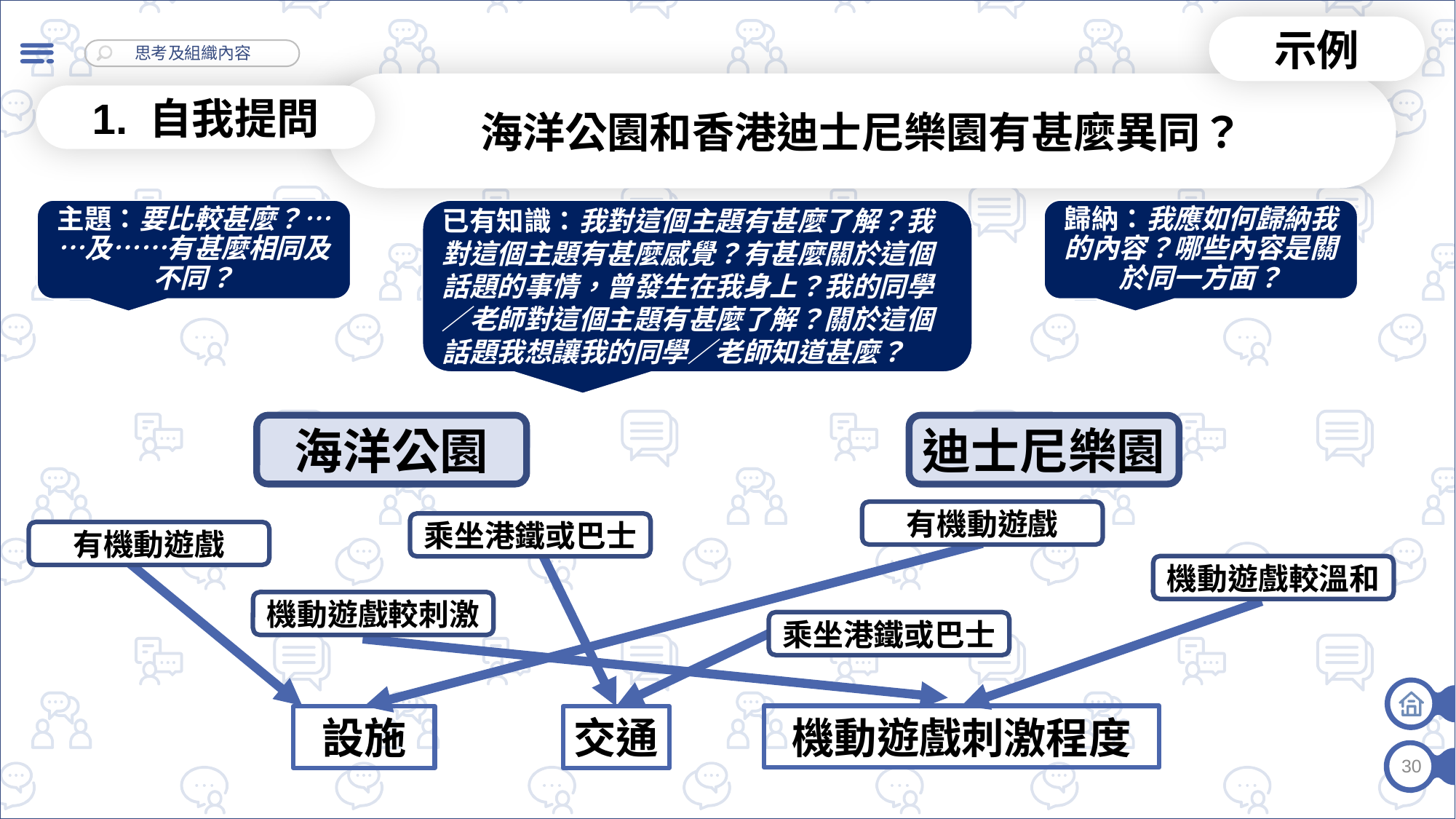

示例
海洋公園和香港迪士尼樂園有甚麼異同？
1. 自我提問
已有知識：我對這個主題有甚麼了解？我對這個主題有甚麼感覺？有甚麼關於這個話題的事情，曾發生在我身上？我的同學／老師對這個主題有甚麼了解？關於這個話題我想讓我的同學／老師知道甚麼？
主題：要比較甚麼？……及……有甚麼相同及不同？
歸納：我應如何歸納我的內容？哪些內容是關於同一方面？

海洋公園

迪士尼樂園
有機動遊戲
乘坐港鐵或巴士
有機動遊戲
機動遊戲較溫和
機動遊戲較刺激
乘坐港鐵或巴士
機動遊戲刺激程度
設施
交通
30